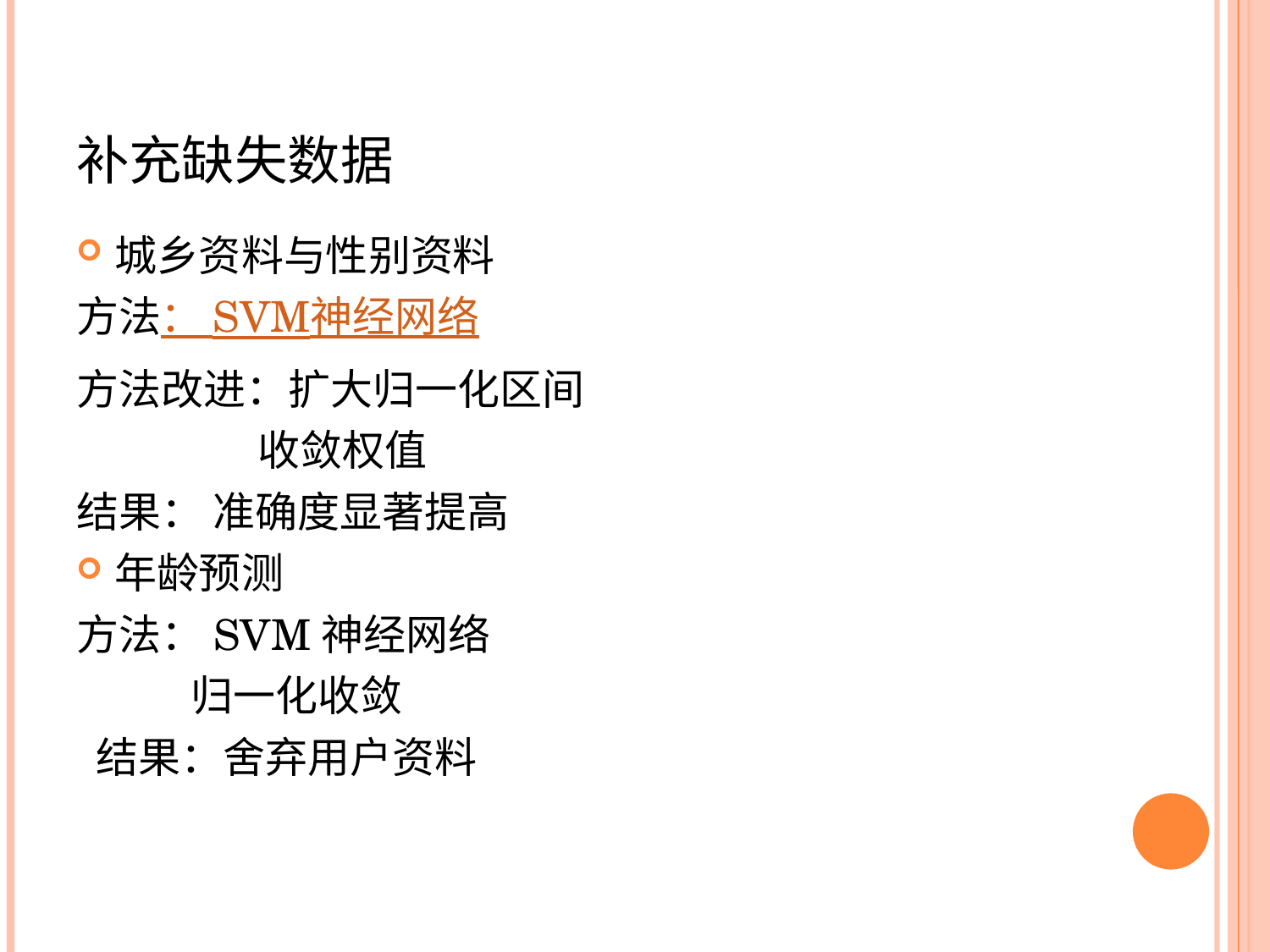

补充缺失数据
城乡资料与性别资料
方法： SVM神经网络
方法改进：扩大归一化区间
                  收敛权值
结果： 准确度显著提高
年龄预测
方法：SVM神经网络
           归一化收敛
 结果：舍弃用户资料